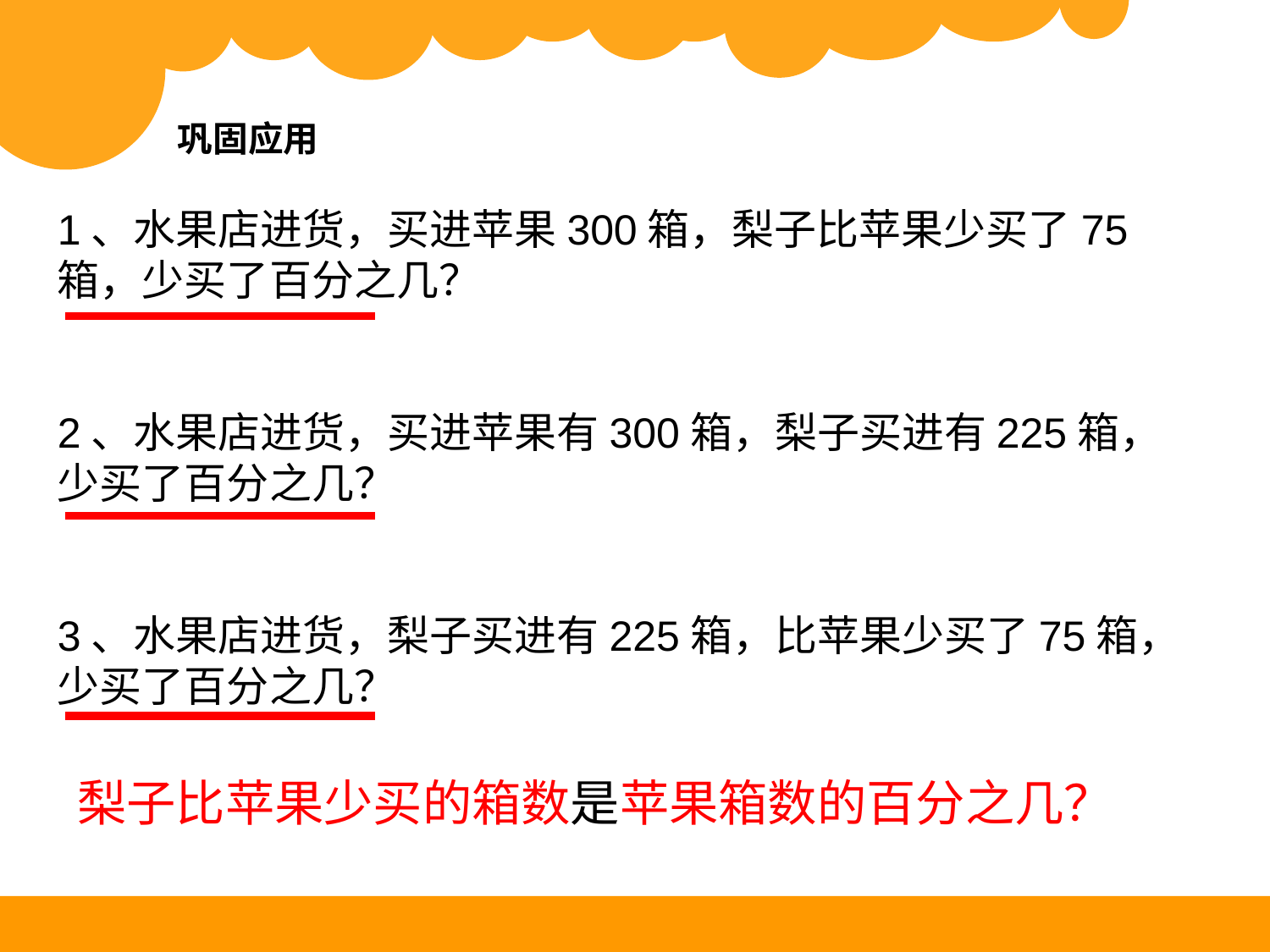

巩固应用
1、水果店进货，买进苹果300箱，梨子比苹果少买了75箱，少买了百分之几？

2、水果店进货，买进苹果有300箱，梨子买进有225箱，
少买了百分之几？

3、水果店进货，梨子买进有225箱，比苹果少买了75箱，
少买了百分之几？
梨子比苹果少买的箱数是苹果箱数的百分之几？